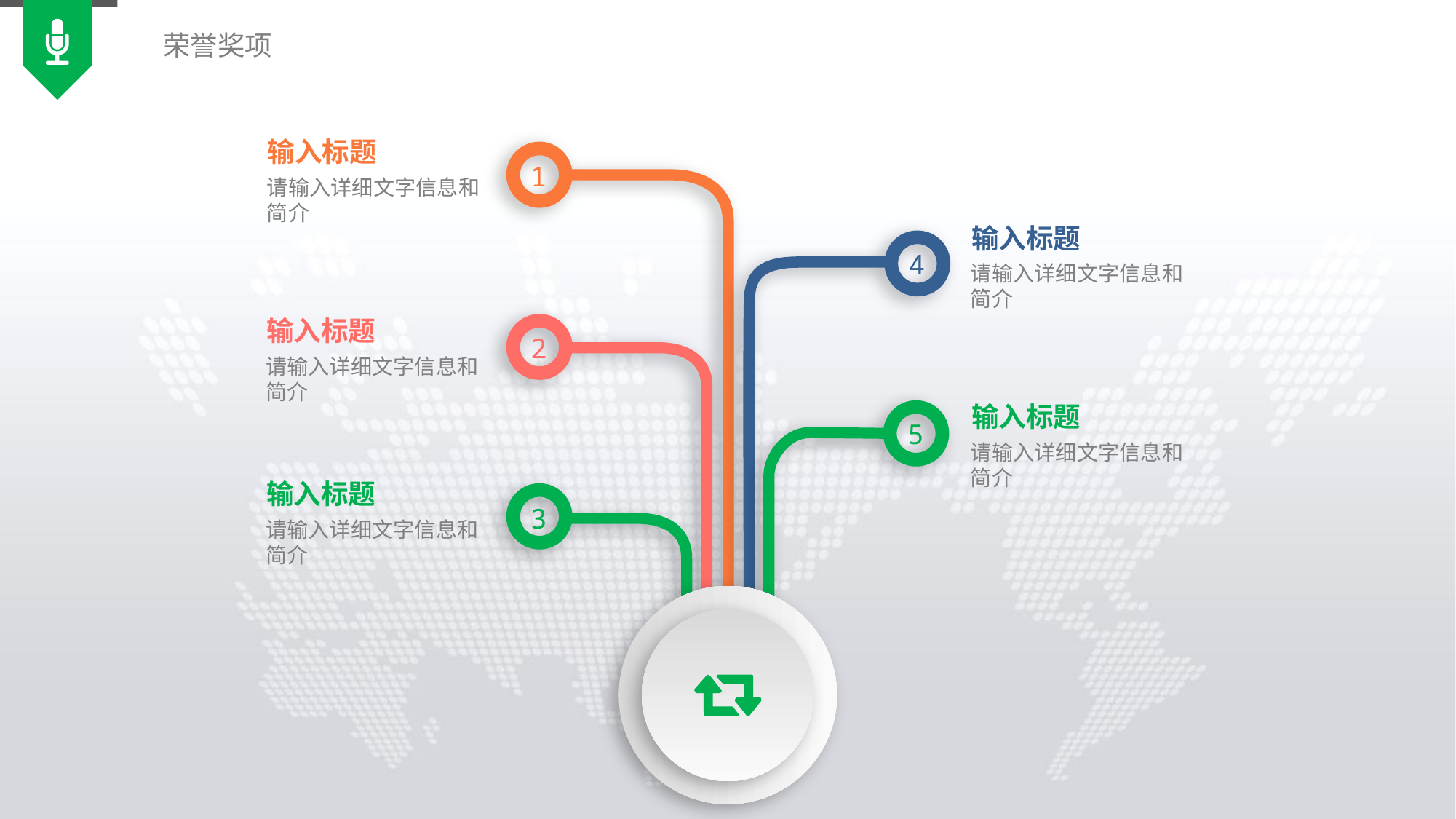

荣誉奖项
输入标题

1
请输入详细文字信息和简介
输入标题

4
请输入详细文字信息和简介
输入标题

2
请输入详细文字信息和简介
输入标题

5
请输入详细文字信息和简介
输入标题

3
请输入详细文字信息和简介